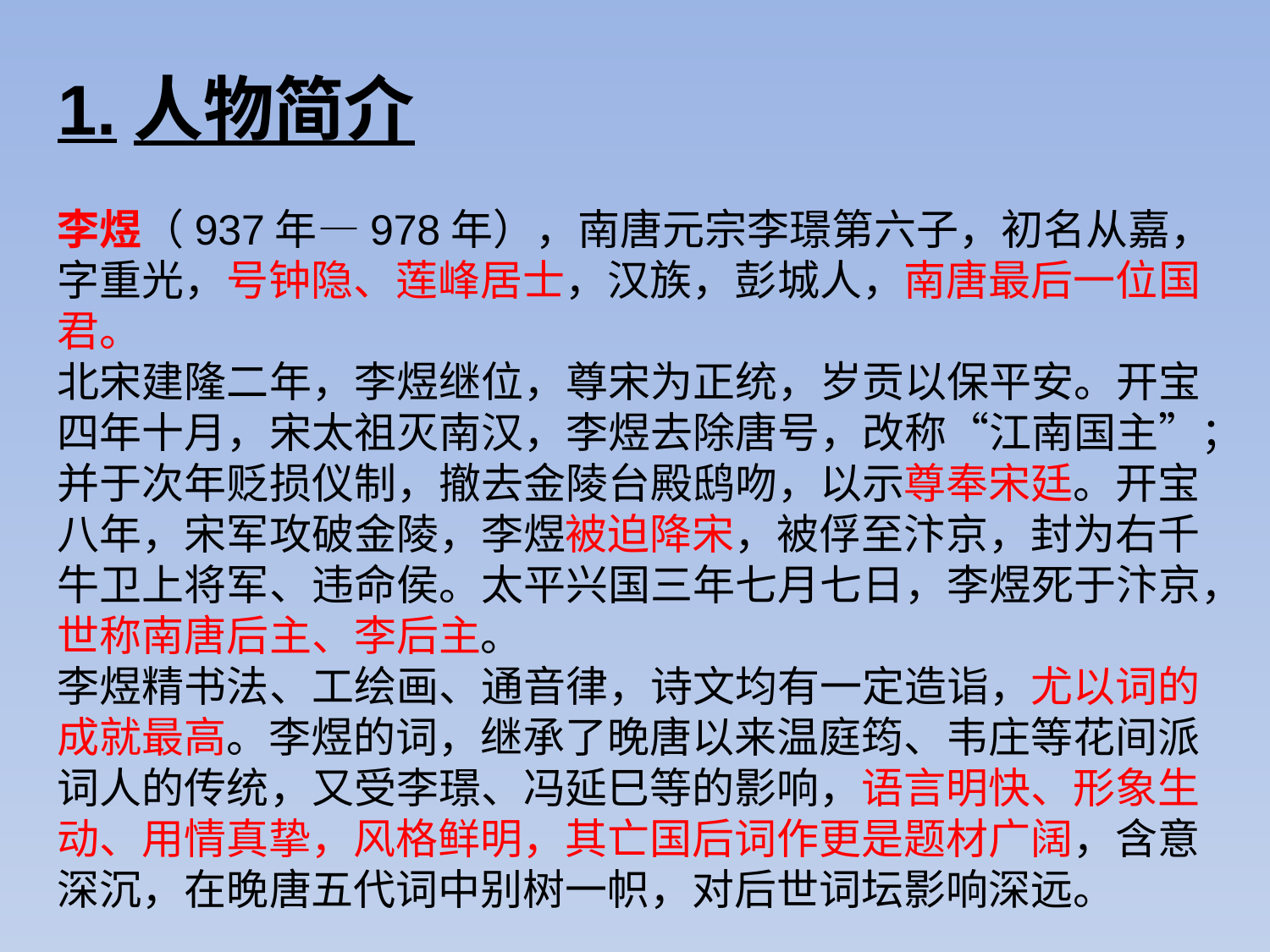

# 1.人物简介
李煜（937年―978年），南唐元宗李璟第六子，初名从嘉，字重光，号钟隐、莲峰居士，汉族，彭城人，南唐最后一位国君。
北宋建隆二年，李煜继位，尊宋为正统，岁贡以保平安。开宝四年十月，宋太祖灭南汉，李煜去除唐号，改称“江南国主”；并于次年贬损仪制，撤去金陵台殿鸱吻，以示尊奉宋廷。开宝八年，宋军攻破金陵，李煜被迫降宋，被俘至汴京，封为右千牛卫上将军、违命侯。太平兴国三年七月七日，李煜死于汴京，世称南唐后主、李后主。
李煜精书法、工绘画、通音律，诗文均有一定造诣，尤以词的成就最高。李煜的词，继承了晚唐以来温庭筠、韦庄等花间派词人的传统，又受李璟、冯延巳等的影响，语言明快、形象生动、用情真挚，风格鲜明，其亡国后词作更是题材广阔，含意深沉，在晚唐五代词中别树一帜，对后世词坛影响深远。